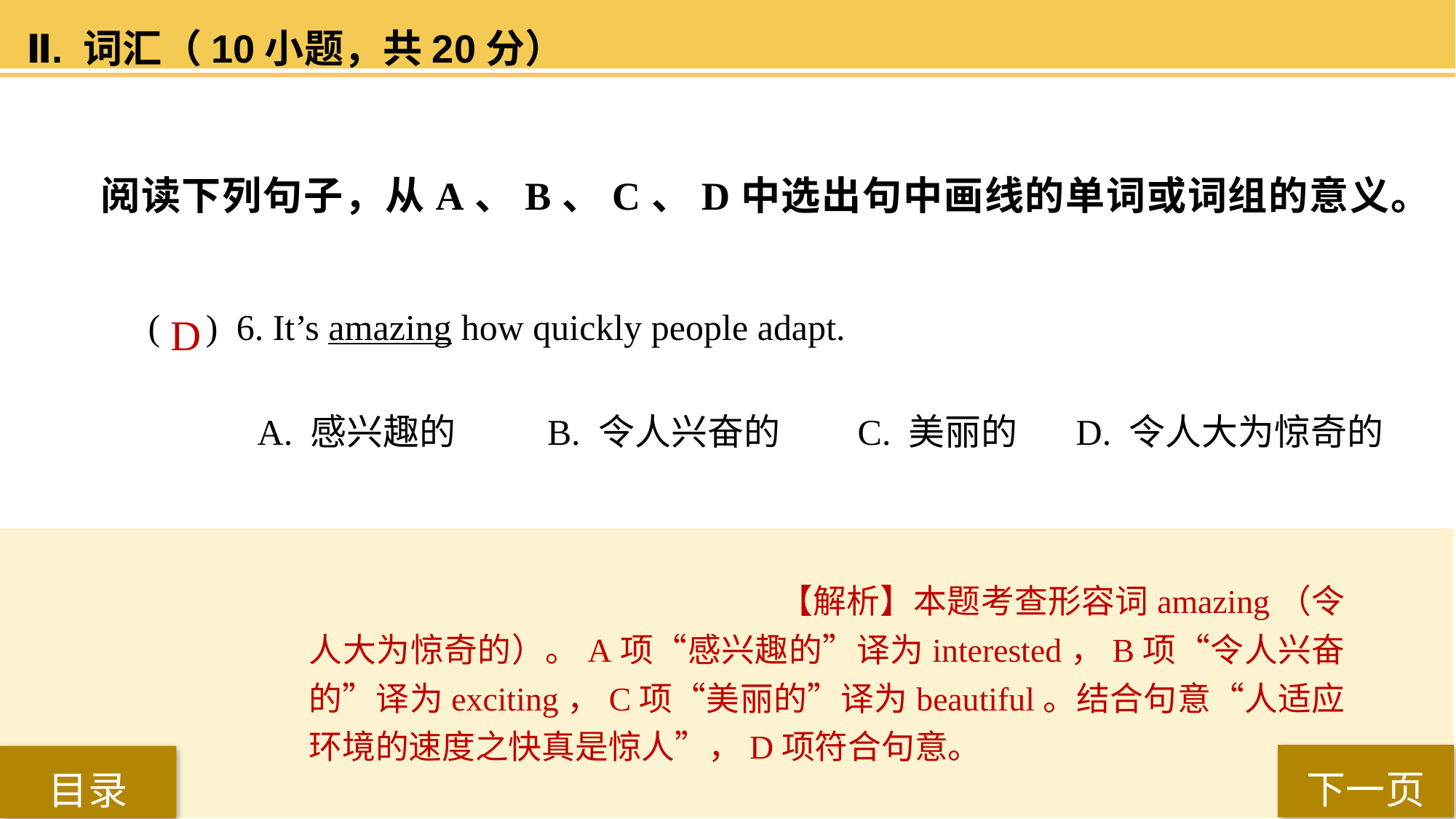

Ⅱ. 词汇（10小题，共20分）
阅读下列句子，从A、B、C、D中选出句中画线的单词或词组的意义。
(     )  6. It’s amazing how quickly people adapt.

A. 感兴趣的	 B. 令人兴奋的 	C. 美丽的 	D. 令人大为惊奇的
D
【解析】本题考查形容词amazing（令人大为惊奇的）。A项“感兴趣的”译为interested，B项“令人兴奋的”译为exciting，C项“美丽的”译为beautiful。结合句意“人适应环境的速度之快真是惊人”，D项符合句意。